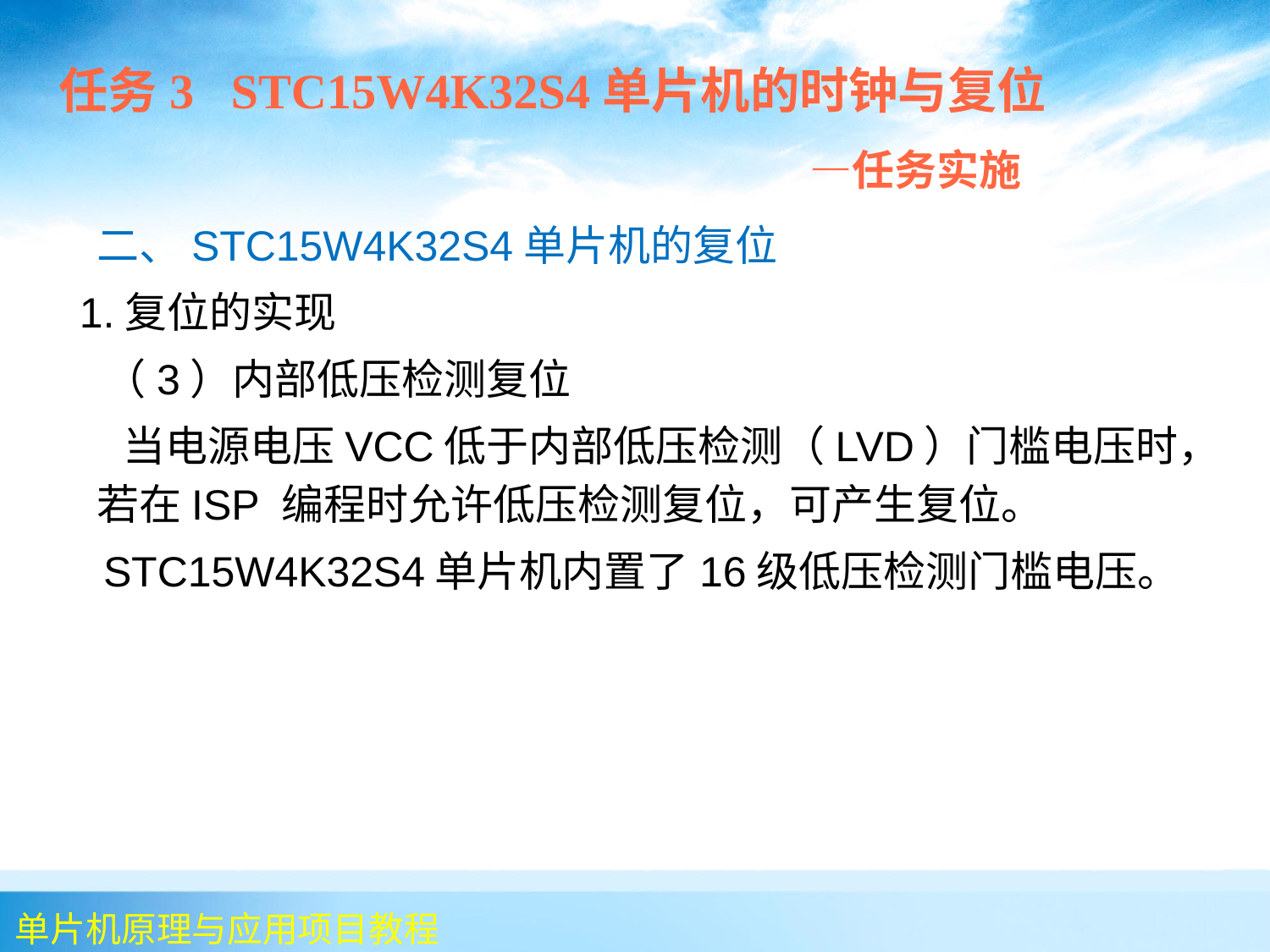

任务3   STC15W4K32S4单片机的时钟与复位
                                                                     —任务实施
 	二、STC15W4K32S4单片机的复位
  1.复位的实现
    （3）内部低压检测复位
      当电源电压VCC低于内部低压检测（LVD）门槛电压时，若在ISP 编程时允许低压检测复位，可产生复位。
    STC15W4K32S4单片机内置了16级低压检测门槛电压。